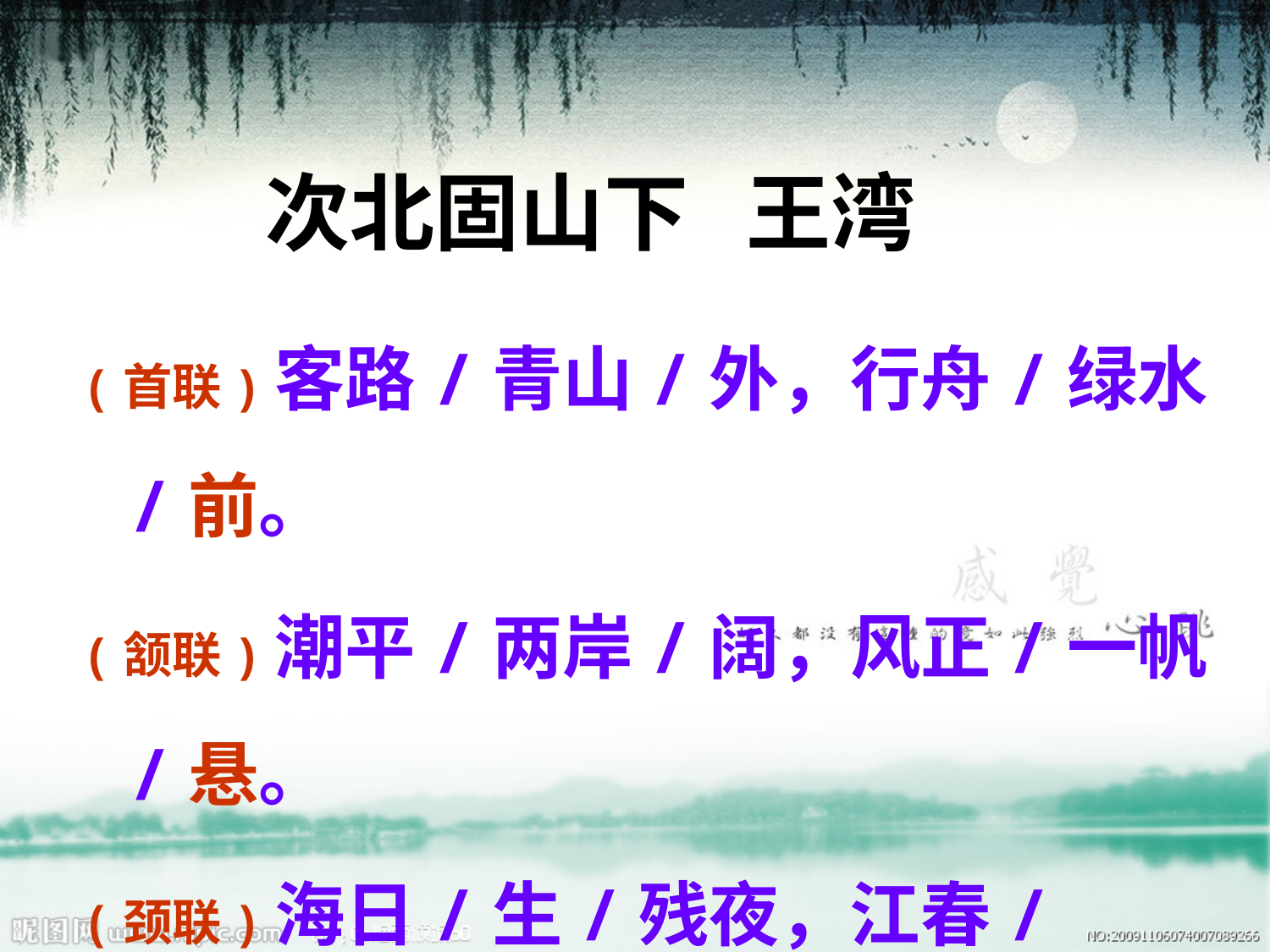

次北固山下   王湾
(首联)客路/青山/外，行舟/绿水/前。
(颔联)潮平/两岸/阔，风正/一帆/悬。
(颈联)海日/生/残夜，江春/入/旧年。
(尾联)乡书/何处达？ 归雁/洛阳/边。